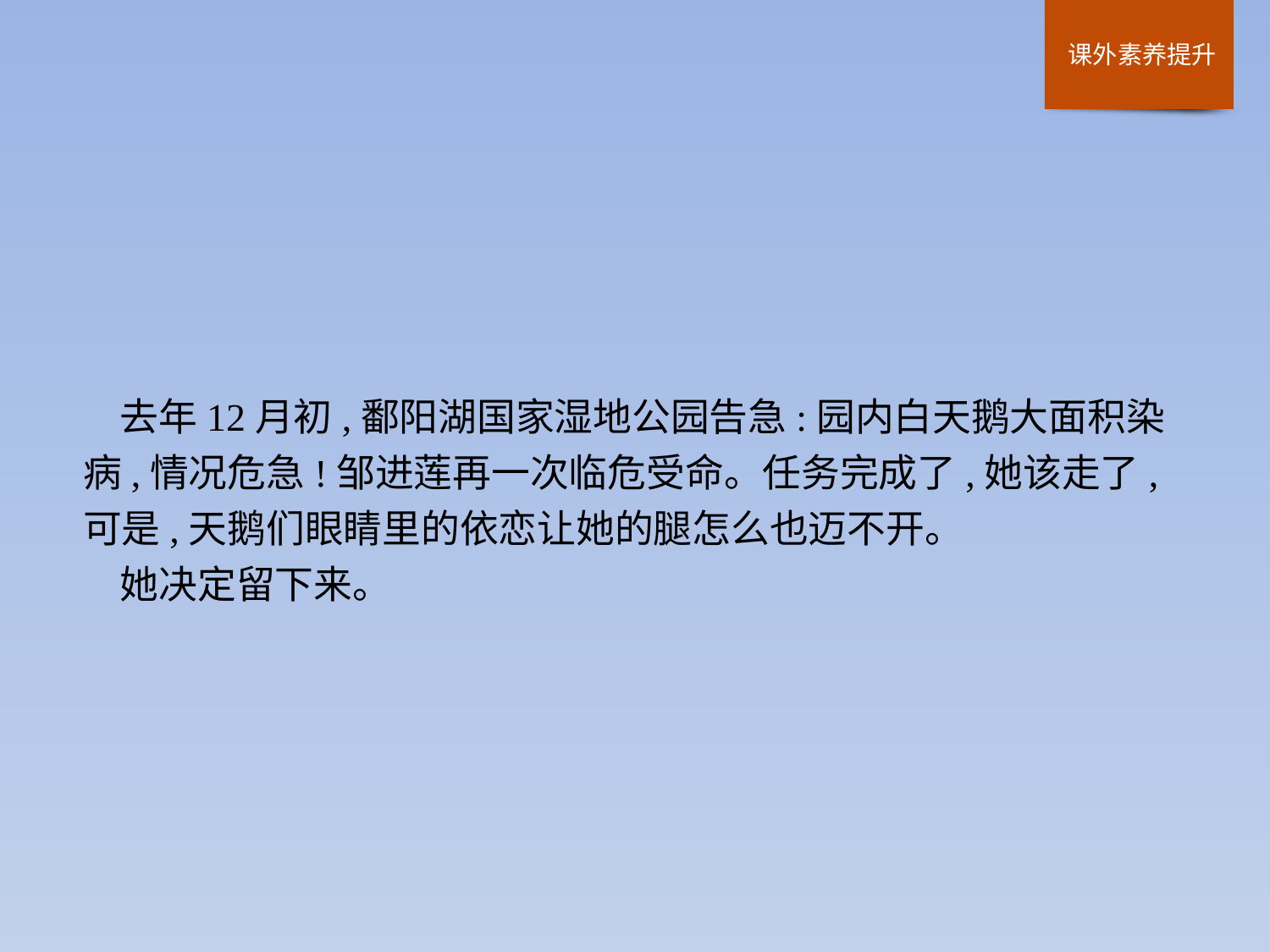

去年12月初,鄱阳湖国家湿地公园告急:园内白天鹅大面积染病,情况危急!邹进莲再一次临危受命。任务完成了,她该走了,可是,天鹅们眼睛里的依恋让她的腿怎么也迈不开。
她决定留下来。